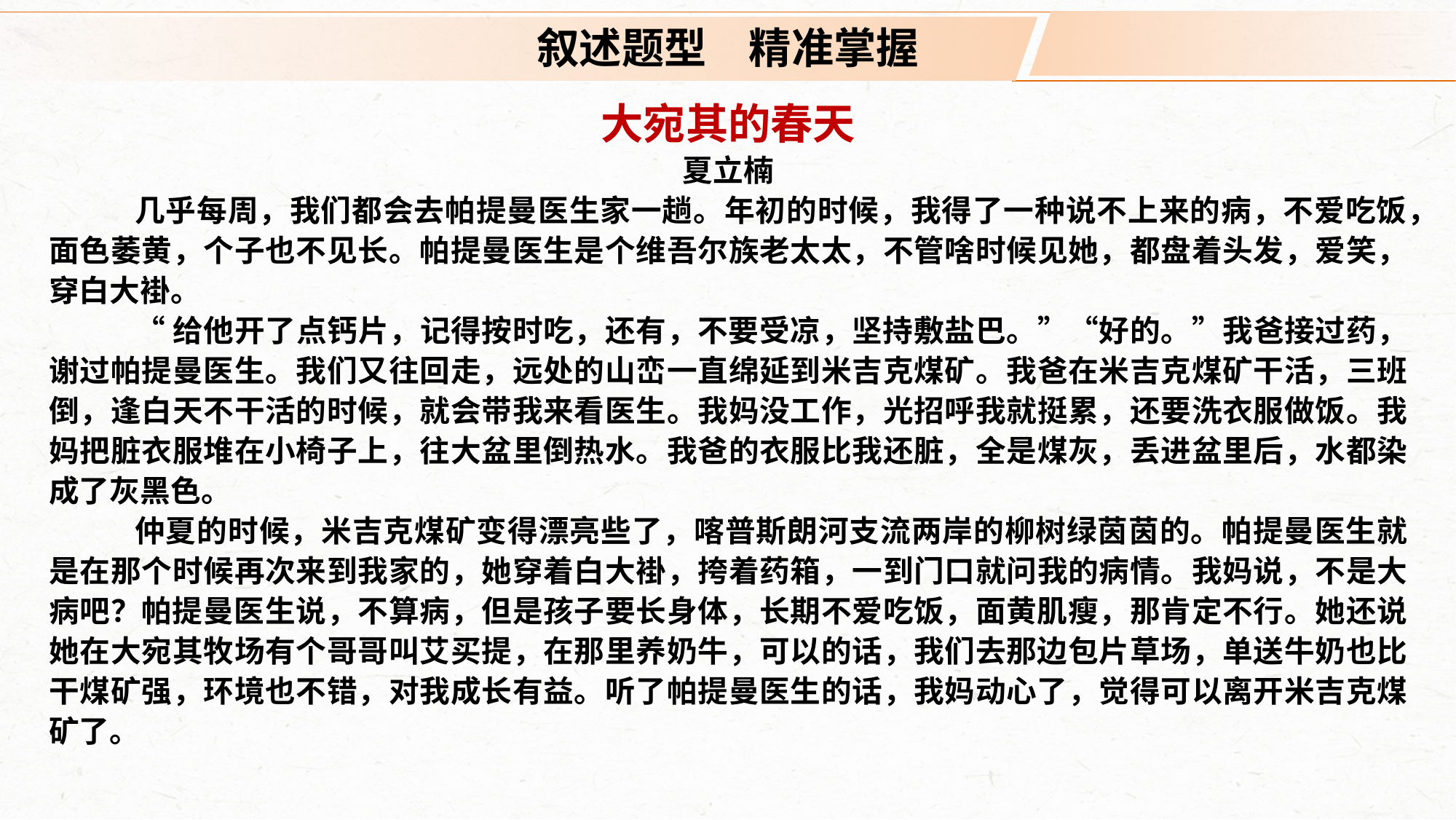

叙述题型　精准掌握

大宛其的春天
夏立楠
几乎每周，我们都会去帕提曼医生家一趟。年初的时候，我得了一种说不上来的病，不爱吃饭，面色萎黄，个子也不见长。帕提曼医生是个维吾尔族老太太，不管啥时候见她，都盘着头发，爱笑，穿白大褂。
“给他开了点钙片，记得按时吃，还有，不要受凉，坚持敷盐巴。”“好的。”我爸接过药，谢过帕提曼医生。我们又往回走，远处的山峦一直绵延到米吉克煤矿。我爸在米吉克煤矿干活，三班倒，逢白天不干活的时候，就会带我来看医生。我妈没工作，光招呼我就挺累，还要洗衣服做饭。我妈把脏衣服堆在小椅子上，往大盆里倒热水。我爸的衣服比我还脏，全是煤灰，丢进盆里后，水都染成了灰黑色。
仲夏的时候，米吉克煤矿变得漂亮些了，喀普斯朗河支流两岸的柳树绿茵茵的。帕提曼医生就是在那个时候再次来到我家的，她穿着白大褂，挎着药箱，一到门口就问我的病情。我妈说，不是大病吧？帕提曼医生说，不算病，但是孩子要长身体，长期不爱吃饭，面黄肌瘦，那肯定不行。她还说她在大宛其牧场有个哥哥叫艾买提，在那里养奶牛，可以的话，我们去那边包片草场，单送牛奶也比干煤矿强，环境也不错，对我成长有益。听了帕提曼医生的话，我妈动心了，觉得可以离开米吉克煤矿了。